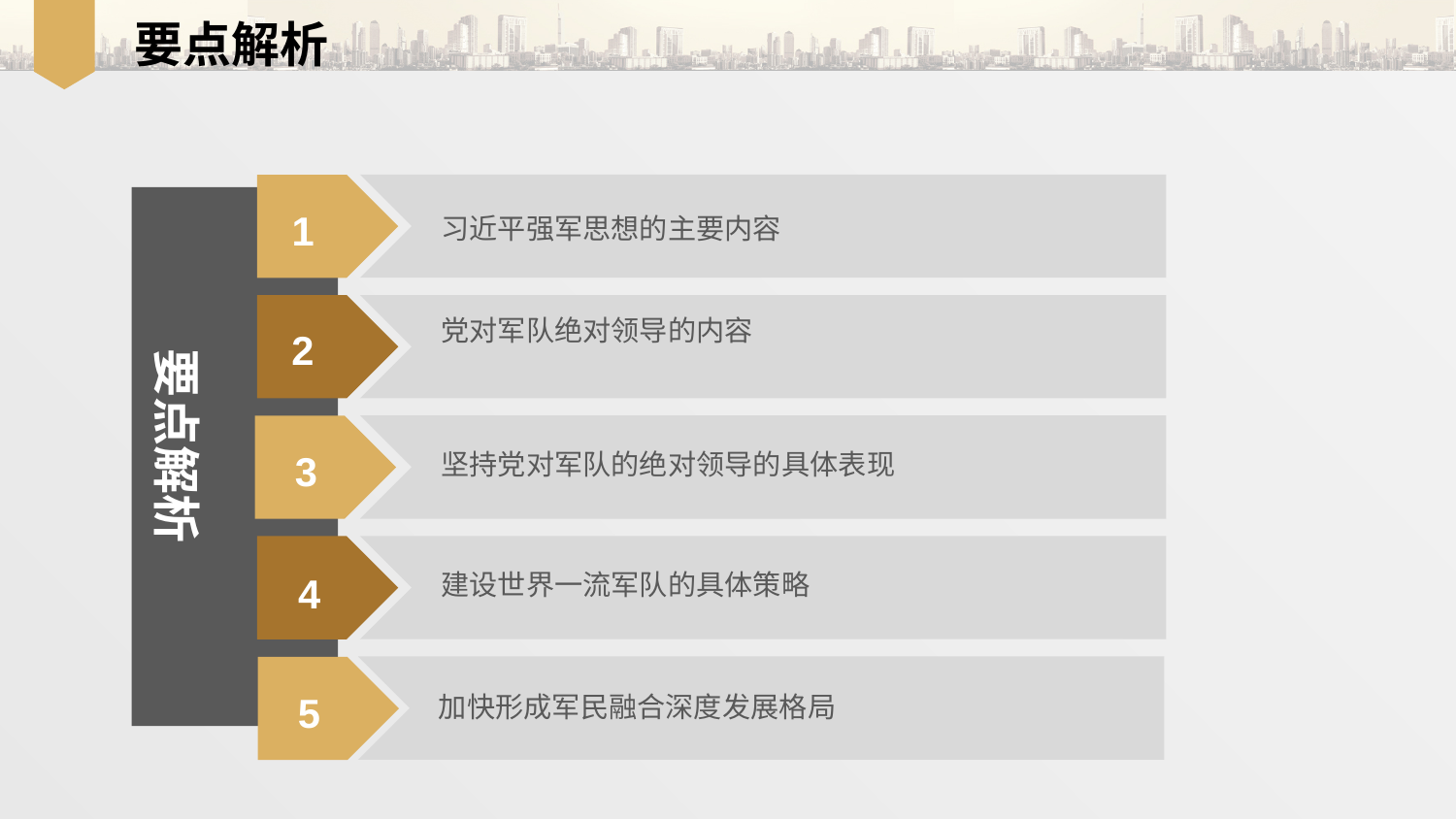

要点解析

习近平强军思想的主要内容

1

党对军队绝对领导的内容

2
要点解析

坚持党对军队的绝对领导的具体表现

3

建设世界一流军队的具体策略

4

加快形成军民融合深度发展格局

5